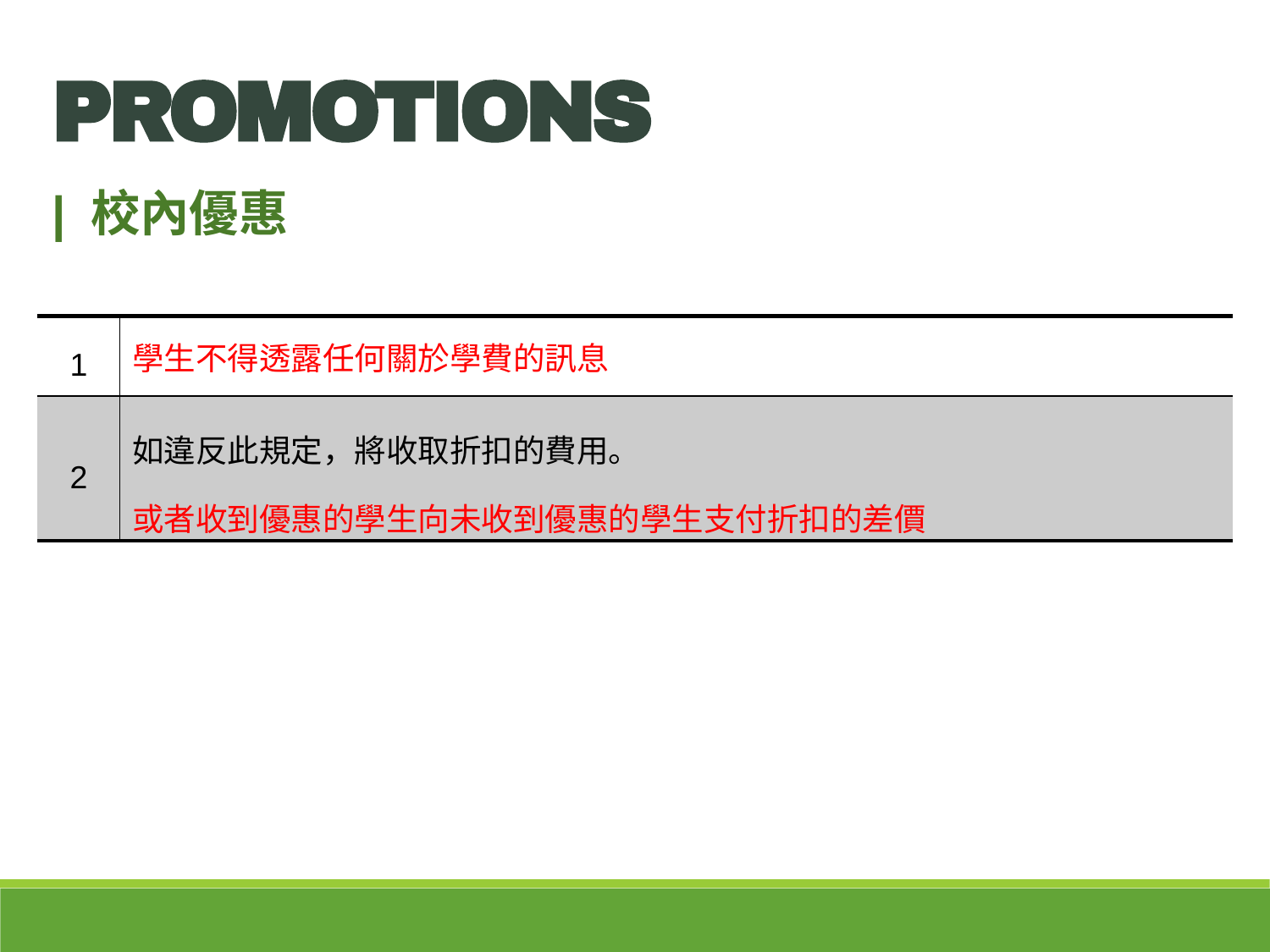

Promotions
| 校內優惠
| 1 | 學生不得透露任何關於學費的訊息 |
| --- | --- |
| 2 | 如違反此規定，將收取折扣的費用。 或者收到優惠的學生向未收到優惠的學生支付折扣的差價 |